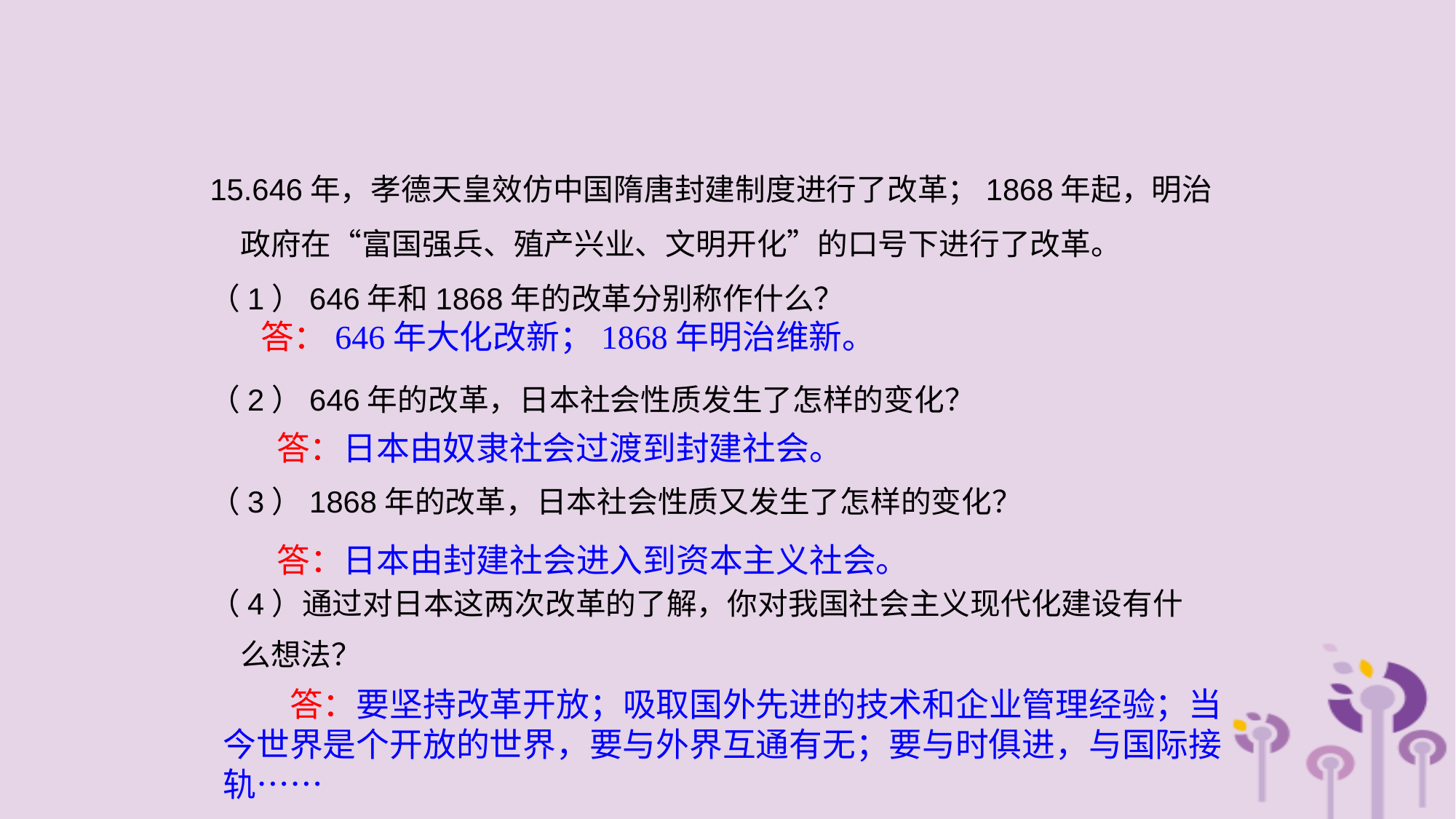

15.646年，孝德天皇效仿中国隋唐封建制度进行了改革；1868年起，明治
　政府在“富国强兵、殖产兴业、文明开化”的口号下进行了改革。
（1）646年和1868年的改革分别称作什么？
（2）646年的改革，日本社会性质发生了怎样的变化？
（3）1868年的改革，日本社会性质又发生了怎样的变化？
（4）通过对日本这两次改革的了解，你对我国社会主义现代化建设有什
　么想法？
答：646年大化改新；1868年明治维新。
答：日本由奴隶社会过渡到封建社会。
答：日本由封建社会进入到资本主义社会。
　　答：要坚持改革开放；吸取国外先进的技术和企业管理经验；当今世界是个开放的世界，要与外界互通有无；要与时俱进，与国际接轨……